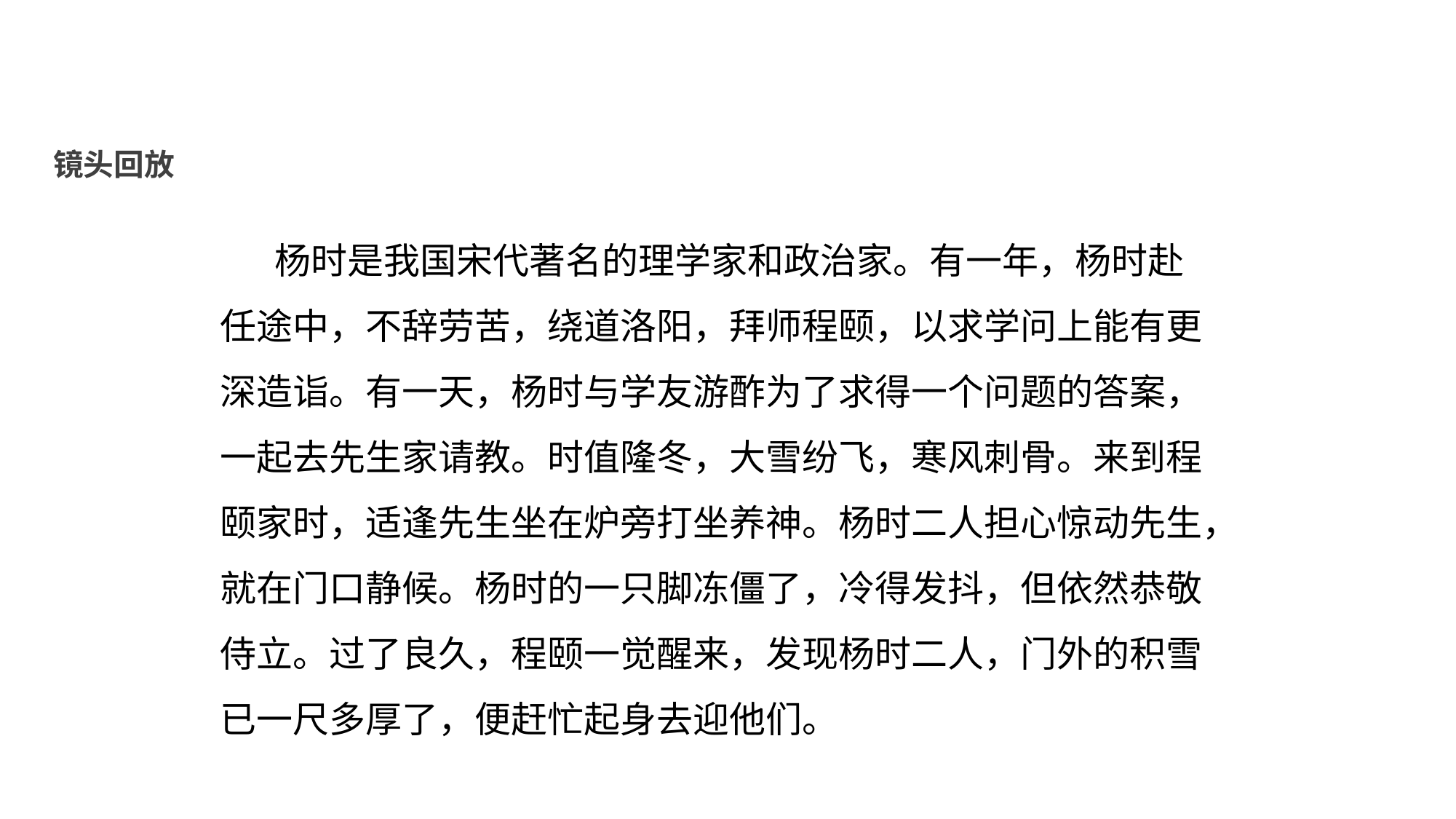

镜头回放
杨时是我国宋代著名的理学家和政治家。有一年，杨时赴任途中，不辞劳苦，绕道洛阳，拜师程颐，以求学问上能有更深造诣。有一天，杨时与学友游酢为了求得一个问题的答案，一起去先生家请教。时值隆冬，大雪纷飞，寒风刺骨。来到程颐家时，适逢先生坐在炉旁打坐养神。杨时二人担心惊动先生，就在门口静候。杨时的一只脚冻僵了，冷得发抖，但依然恭敬侍立。过了良久，程颐一觉醒来，发现杨时二人，门外的积雪已一尺多厚了，便赶忙起身去迎他们。